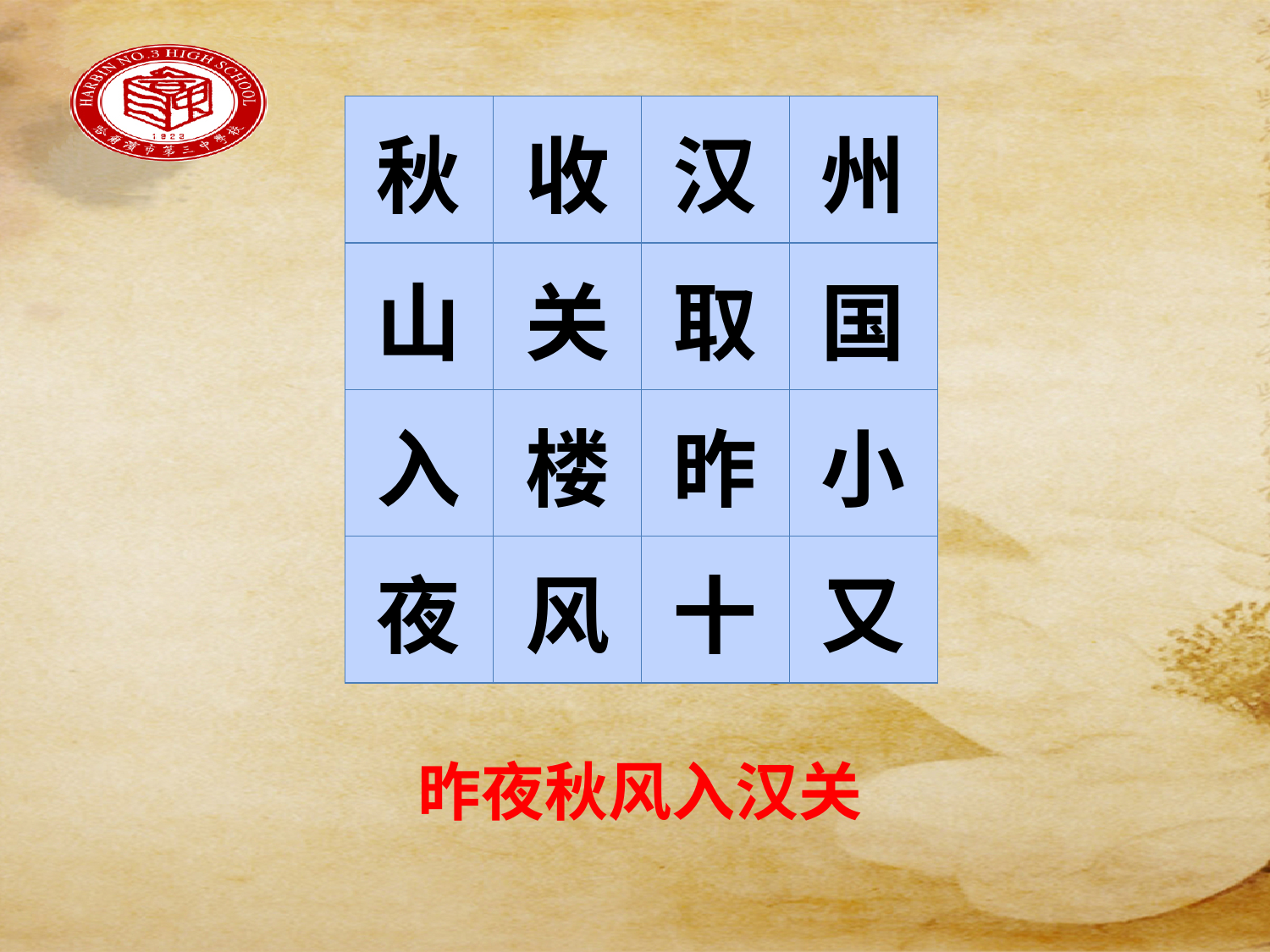

#
| 秋 | 收 | 汉 | 州 |
| --- | --- | --- | --- |
| 山 | 关 | 取 | 国 |
| 入 | 楼 | 昨 | 小 |
| 夜 | 风 | 十 | 又 |
昨夜秋风入汉关